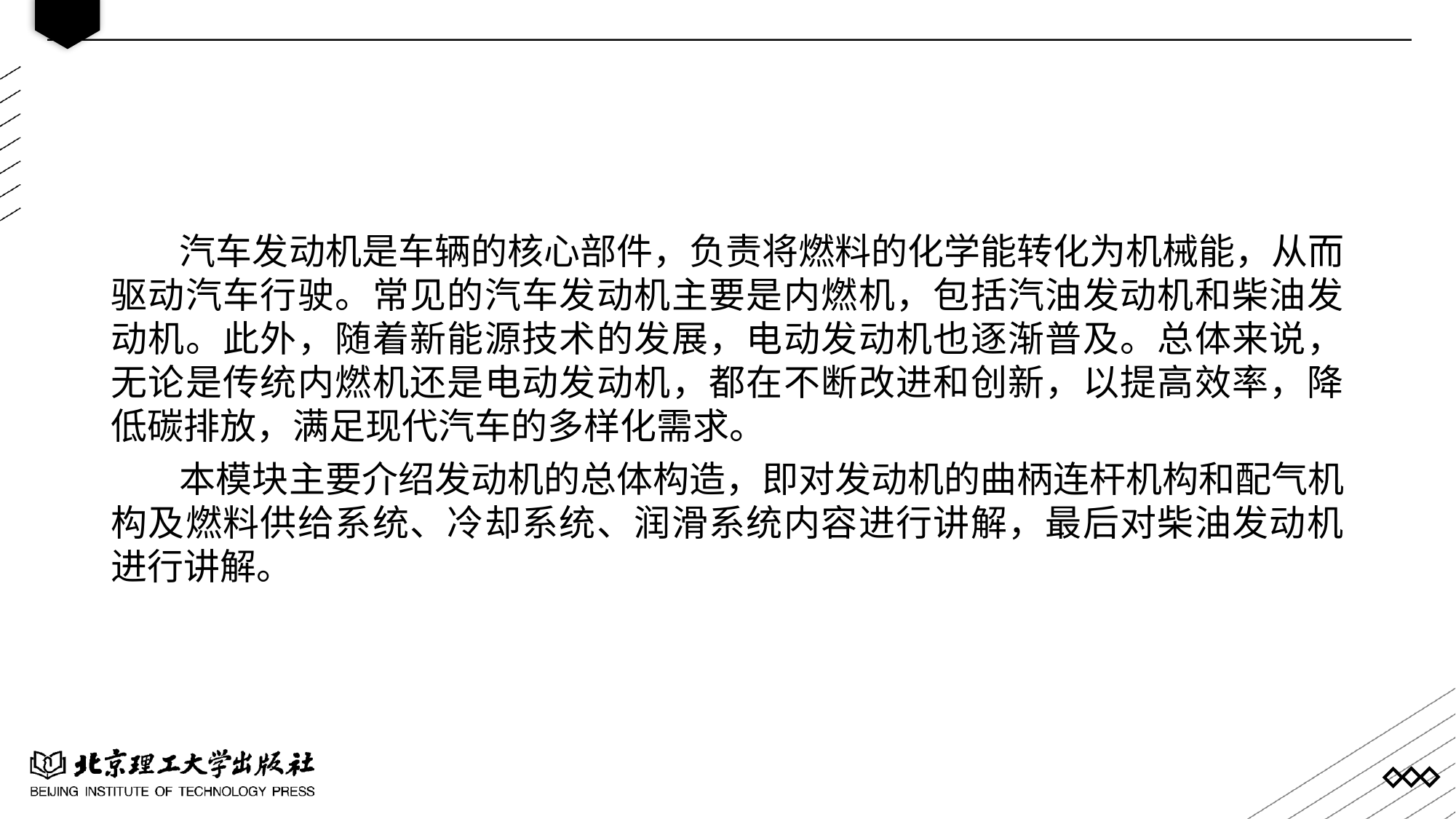

汽车发动机是车辆的核心部件，负责将燃料的化学能转化为机械能，从而驱动汽车行驶。常见的汽车发动机主要是内燃机，包括汽油发动机和柴油发动机。此外，随着新能源技术的发展，电动发动机也逐渐普及。总体来说，无论是传统内燃机还是电动发动机，都在不断改进和创新，以提高效率，降低碳排放，满足现代汽车的多样化需求。
本模块主要介绍发动机的总体构造，即对发动机的曲柄连杆机构和配气机构及燃料供给系统、冷却系统、润滑系统内容进行讲解，最后对柴油发动机进行讲解。